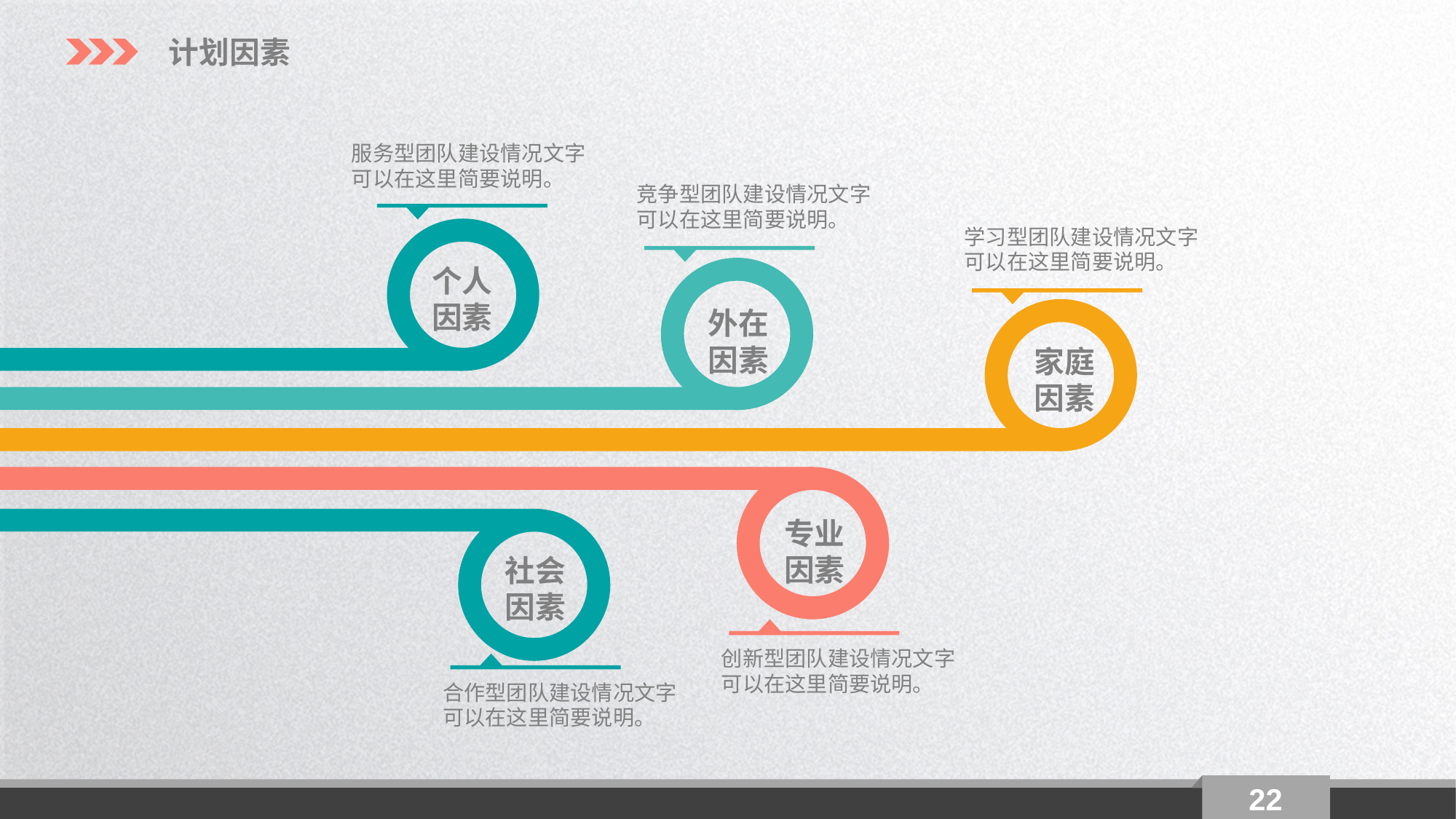

计划因素

服务型团队建设情况文字可以在这里简要说明。
竞争型团队建设情况文字可以在这里简要说明。

学习型团队建设情况文字可以在这里简要说明。

个人
因素

外在
因素

家庭
因素

专业
因素

社会
因素

创新型团队建设情况文字可以在这里简要说明。

合作型团队建设情况文字可以在这里简要说明。

22